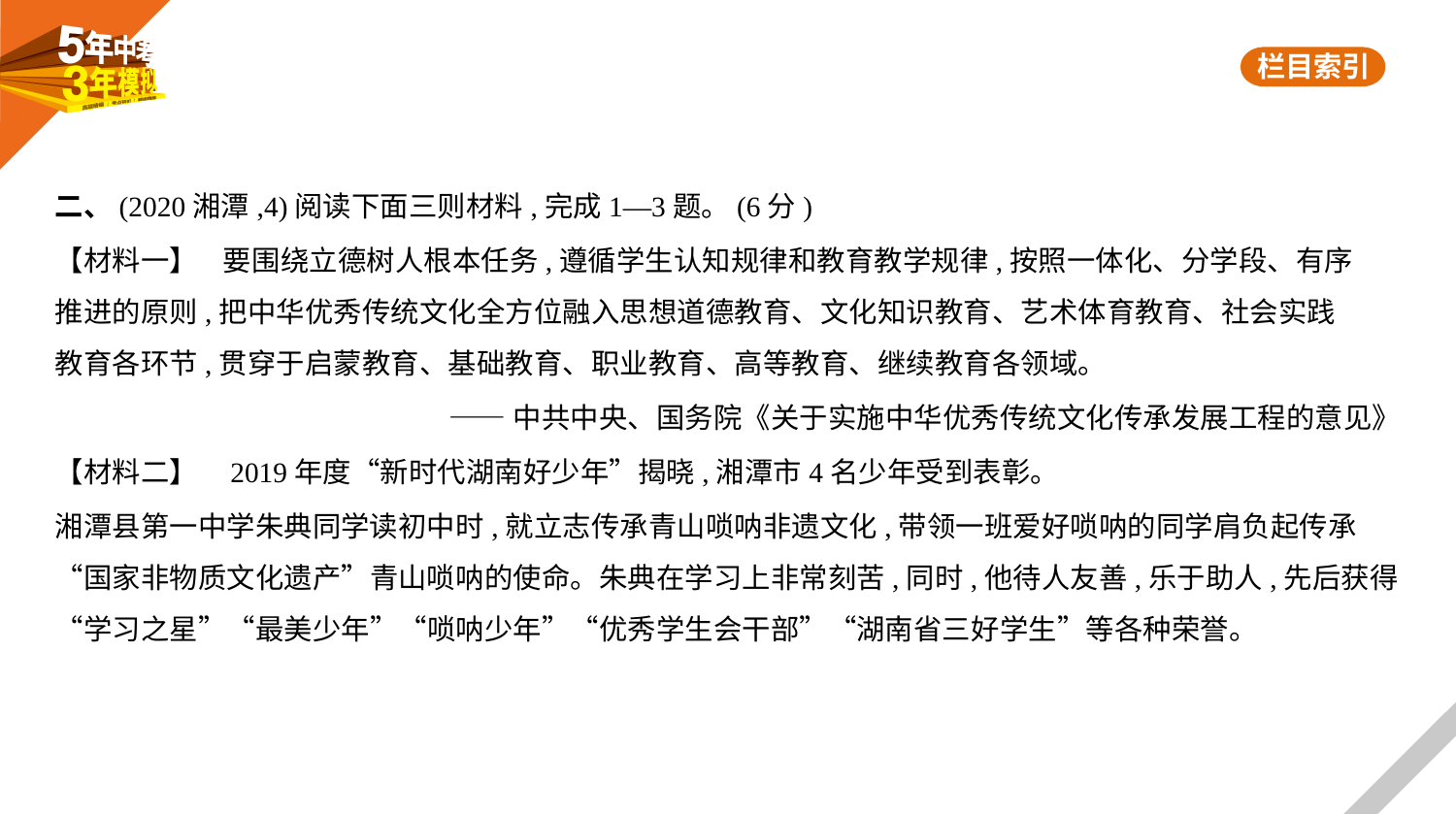

二、(2020湘潭,4)阅读下面三则材料,完成1—3题。(6分)
【材料一】    要围绕立德树人根本任务,遵循学生认知规律和教育教学规律,按照一体化、分学段、有序
推进的原则,把中华优秀传统文化全方位融入思想道德教育、文化知识教育、艺术体育教育、社会实践
教育各环节,贯穿于启蒙教育、基础教育、职业教育、高等教育、继续教育各领域。
——中共中央、国务院《关于实施中华优秀传统文化传承发展工程的意见》
【材料二】    2019年度“新时代湖南好少年”揭晓,湘潭市4名少年受到表彰。
湘潭县第一中学朱典同学读初中时,就立志传承青山唢呐非遗文化,带领一班爱好唢呐的同学肩负起传承
“国家非物质文化遗产”青山唢呐的使命。朱典在学习上非常刻苦,同时,他待人友善,乐于助人,先后获得
“学习之星”“最美少年”“唢呐少年”“优秀学生会干部”“湖南省三好学生”等各种荣誉。